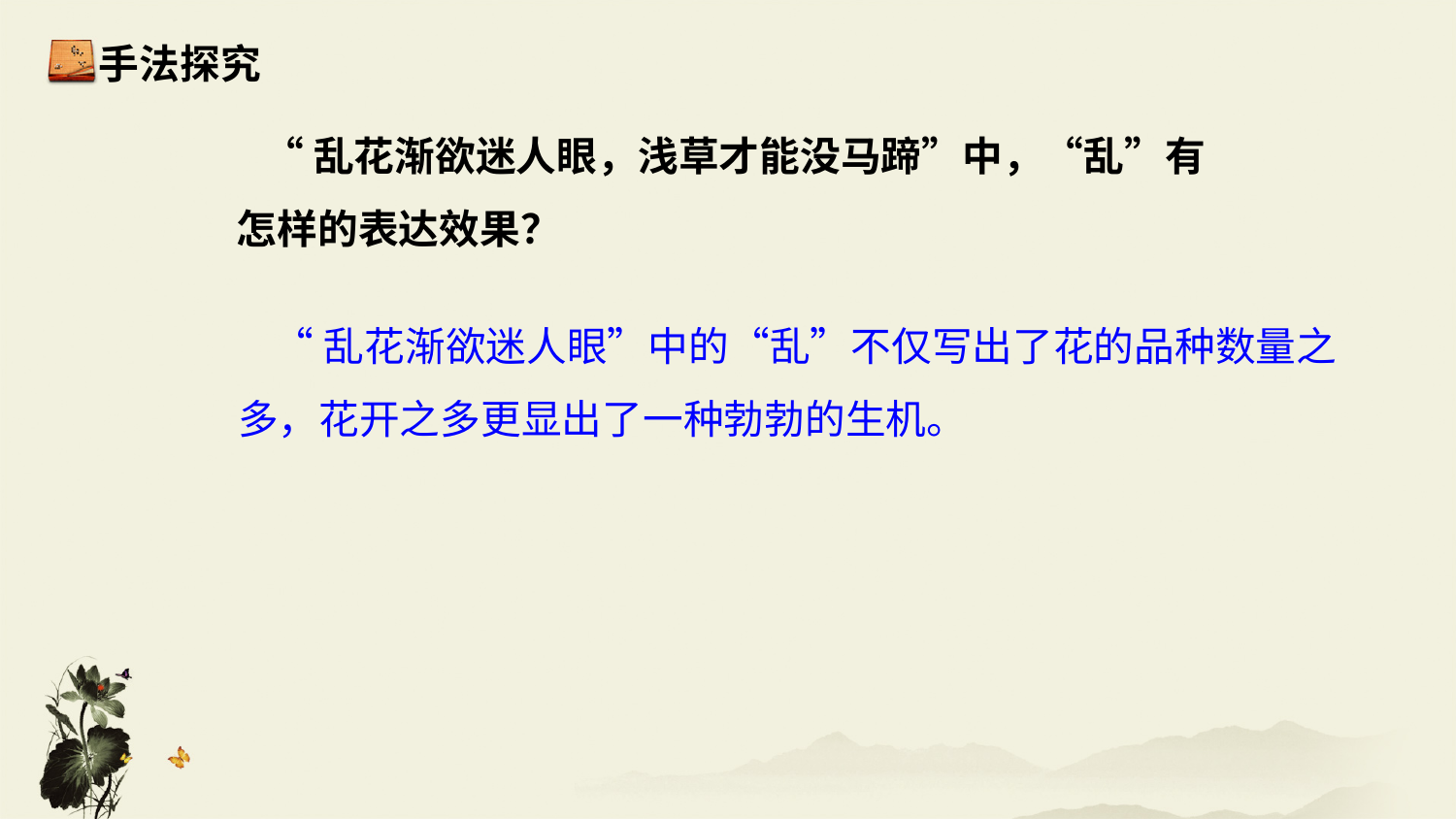

手法探究
         “乱花渐欲迷人眼，浅草才能没马蹄”中，“乱”有怎样的表达效果？

    “乱花渐欲迷人眼”中的“乱”不仅写出了花的品种数量之多，花开之多更显出了一种勃勃的生机。